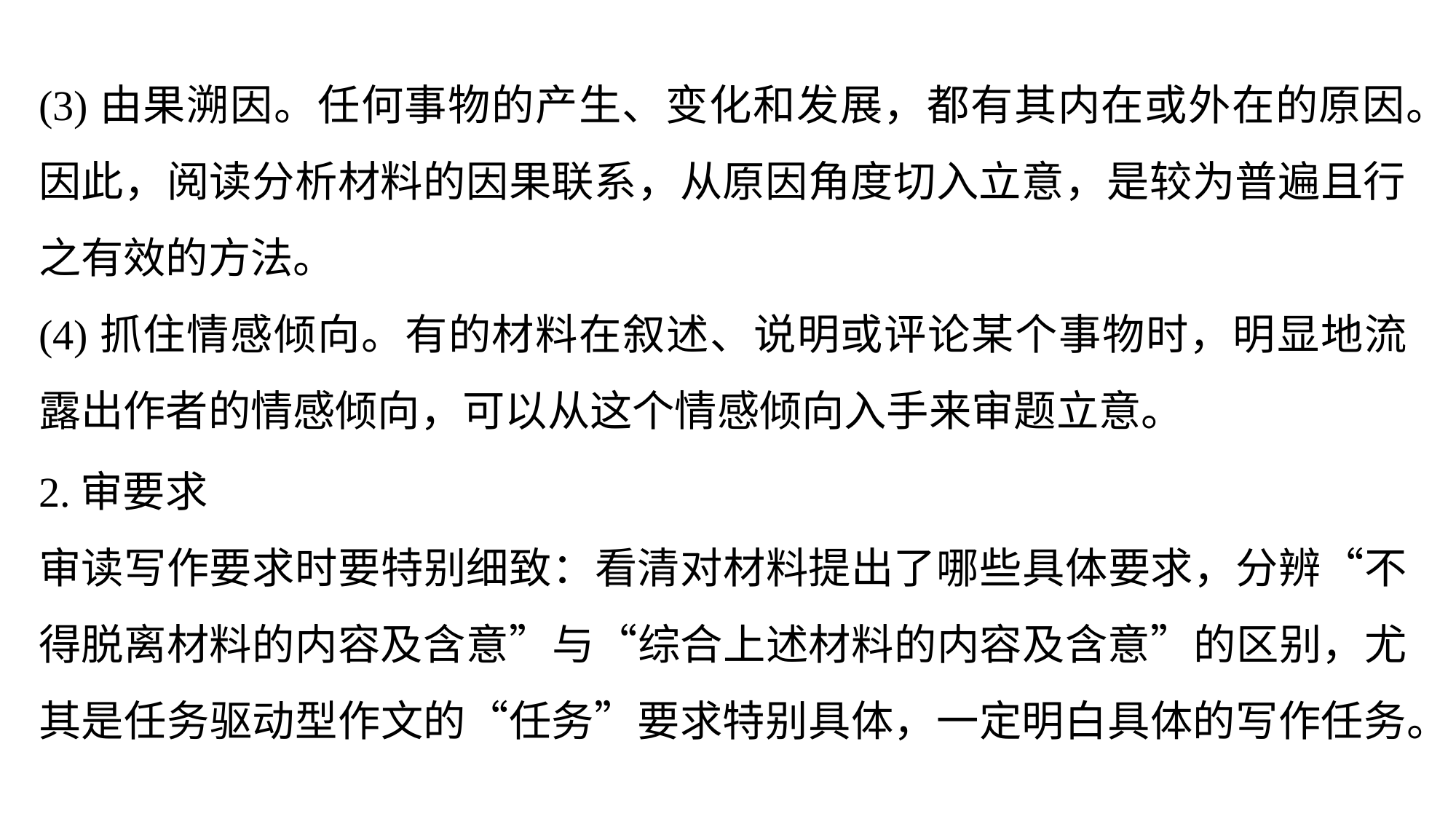

(3)由果溯因。任何事物的产生、变化和发展，都有其内在或外在的原因。因此，阅读分析材料的因果联系，从原因角度切入立意，是较为普遍且行之有效的方法。
(4)抓住情感倾向。有的材料在叙述、说明或评论某个事物时，明显地流露出作者的情感倾向，可以从这个情感倾向入手来审题立意。
2.审要求
审读写作要求时要特别细致：看清对材料提出了哪些具体要求，分辨“不得脱离材料的内容及含意”与“综合上述材料的内容及含意”的区别，尤其是任务驱动型作文的“任务”要求特别具体，一定明白具体的写作任务。